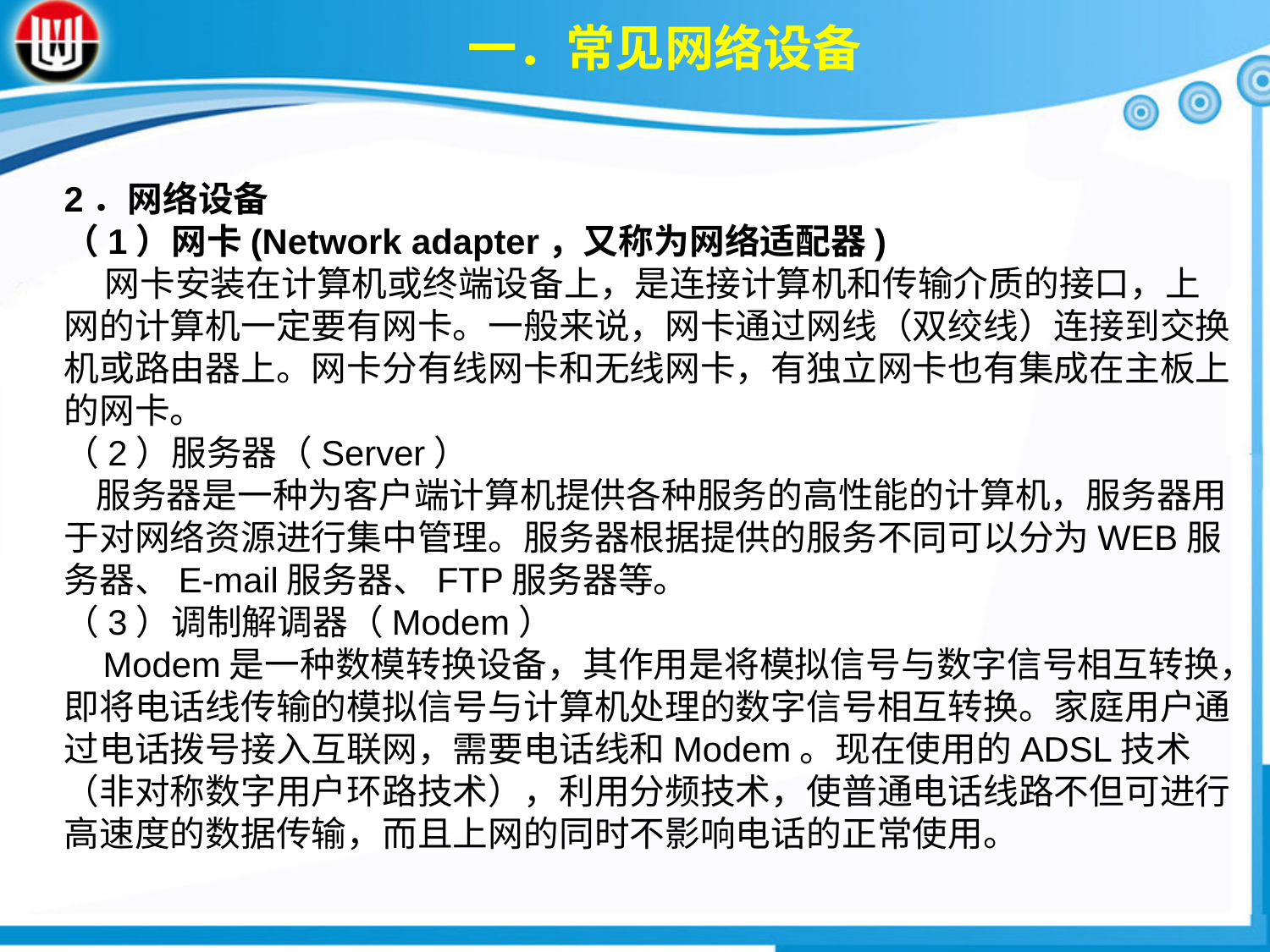

一．常见网络设备
2．网络设备（1）网卡(Network adapter，又称为网络适配器)    网卡安装在计算机或终端设备上，是连接计算机和传输介质的接口，上网的计算机一定要有网卡。一般来说，网卡通过网线（双绞线）连接到交换机或路由器上。网卡分有线网卡和无线网卡，有独立网卡也有集成在主板上的网卡。（2）服务器（Server）   服务器是一种为客户端计算机提供各种服务的高性能的计算机，服务器用于对网络资源进行集中管理。服务器根据提供的服务不同可以分为WEB服务器、E-mail服务器、FTP服务器等。（3）调制解调器（Modem）    Modem是一种数模转换设备，其作用是将模拟信号与数字信号相互转换，即将电话线传输的模拟信号与计算机处理的数字信号相互转换。家庭用户通过电话拨号接入互联网，需要电话线和Modem。现在使用的ADSL技术（非对称数字用户环路技术），利用分频技术，使普通电话线路不但可进行高速度的数据传输，而且上网的同时不影响电话的正常使用。